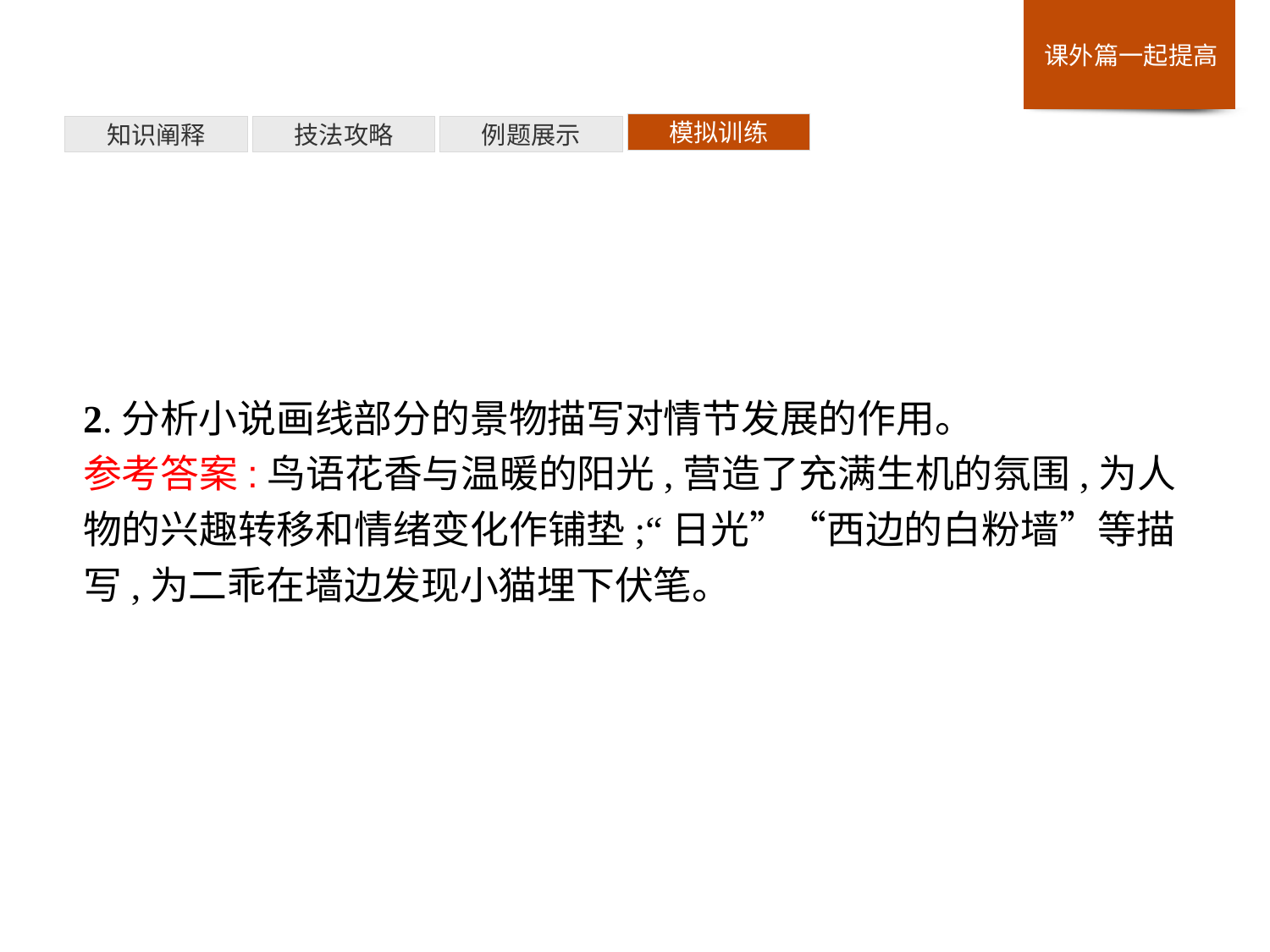

模拟训练
例题展示
技法攻略
知识阐释
2.分析小说画线部分的景物描写对情节发展的作用。
参考答案:鸟语花香与温暖的阳光,营造了充满生机的氛围,为人物的兴趣转移和情绪变化作铺垫;“日光”“西边的白粉墙”等描写,为二乖在墙边发现小猫埋下伏笔。